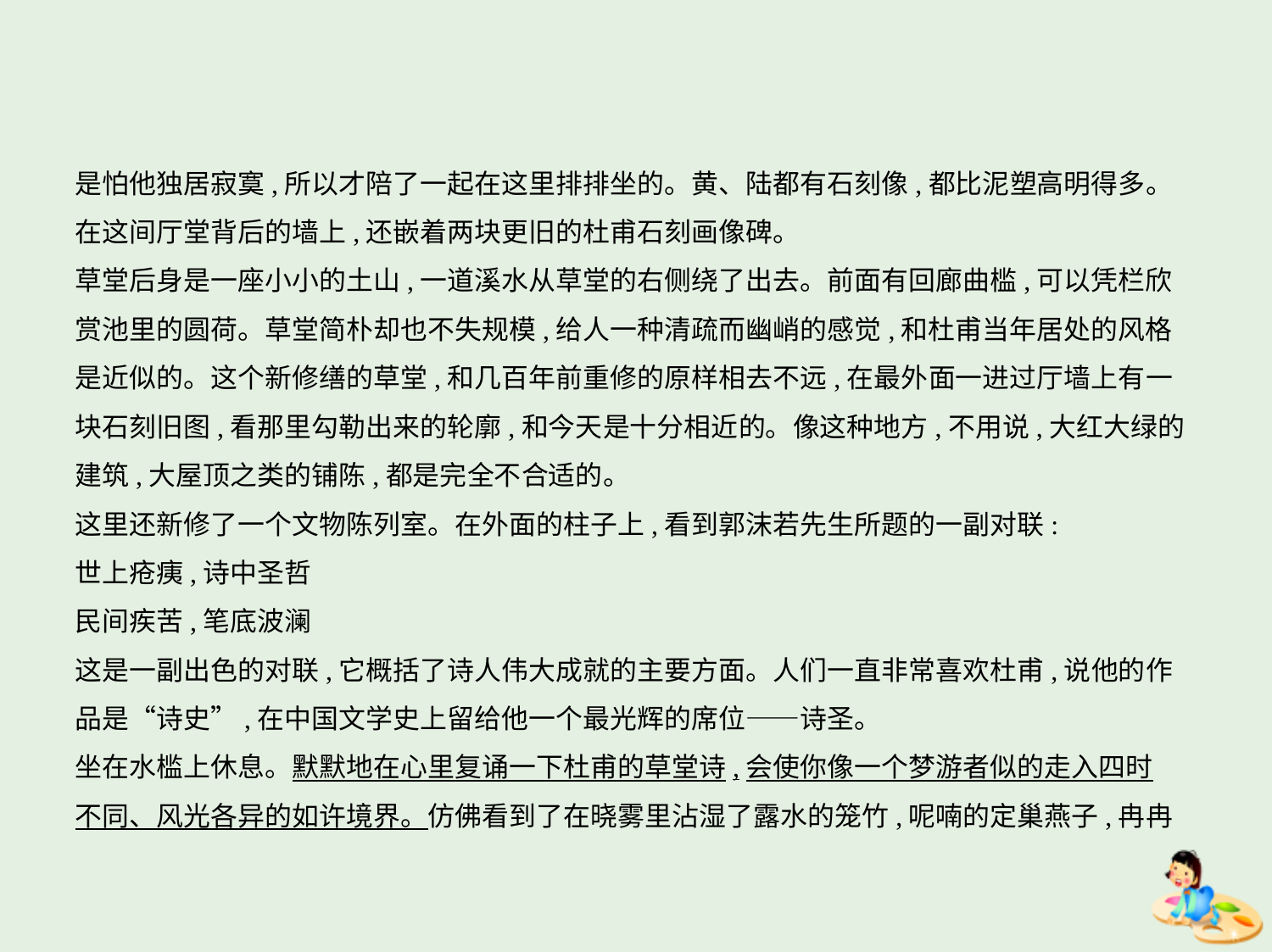

是怕他独居寂寞,所以才陪了一起在这里排排坐的。黄、陆都有石刻像,都比泥塑高明得多。
在这间厅堂背后的墙上,还嵌着两块更旧的杜甫石刻画像碑。
草堂后身是一座小小的土山,一道溪水从草堂的右侧绕了出去。前面有回廊曲槛,可以凭栏欣
赏池里的圆荷。草堂简朴却也不失规模,给人一种清疏而幽峭的感觉,和杜甫当年居处的风格
是近似的。这个新修缮的草堂,和几百年前重修的原样相去不远,在最外面一进过厅墙上有一
块石刻旧图,看那里勾勒出来的轮廓,和今天是十分相近的。像这种地方,不用说,大红大绿的
建筑,大屋顶之类的铺陈,都是完全不合适的。
这里还新修了一个文物陈列室。在外面的柱子上,看到郭沫若先生所题的一副对联:
世上疮痍,诗中圣哲
民间疾苦,笔底波澜
这是一副出色的对联,它概括了诗人伟大成就的主要方面。人们一直非常喜欢杜甫,说他的作
品是“诗史”,在中国文学史上留给他一个最光辉的席位——诗圣。
坐在水槛上休息。默默地在心里复诵一下杜甫的草堂诗,会使你像一个梦游者似的走入四时
不同、风光各异的如许境界。仿佛看到了在晓雾里沾湿了露水的笼竹,呢喃的定巢燕子,冉冉